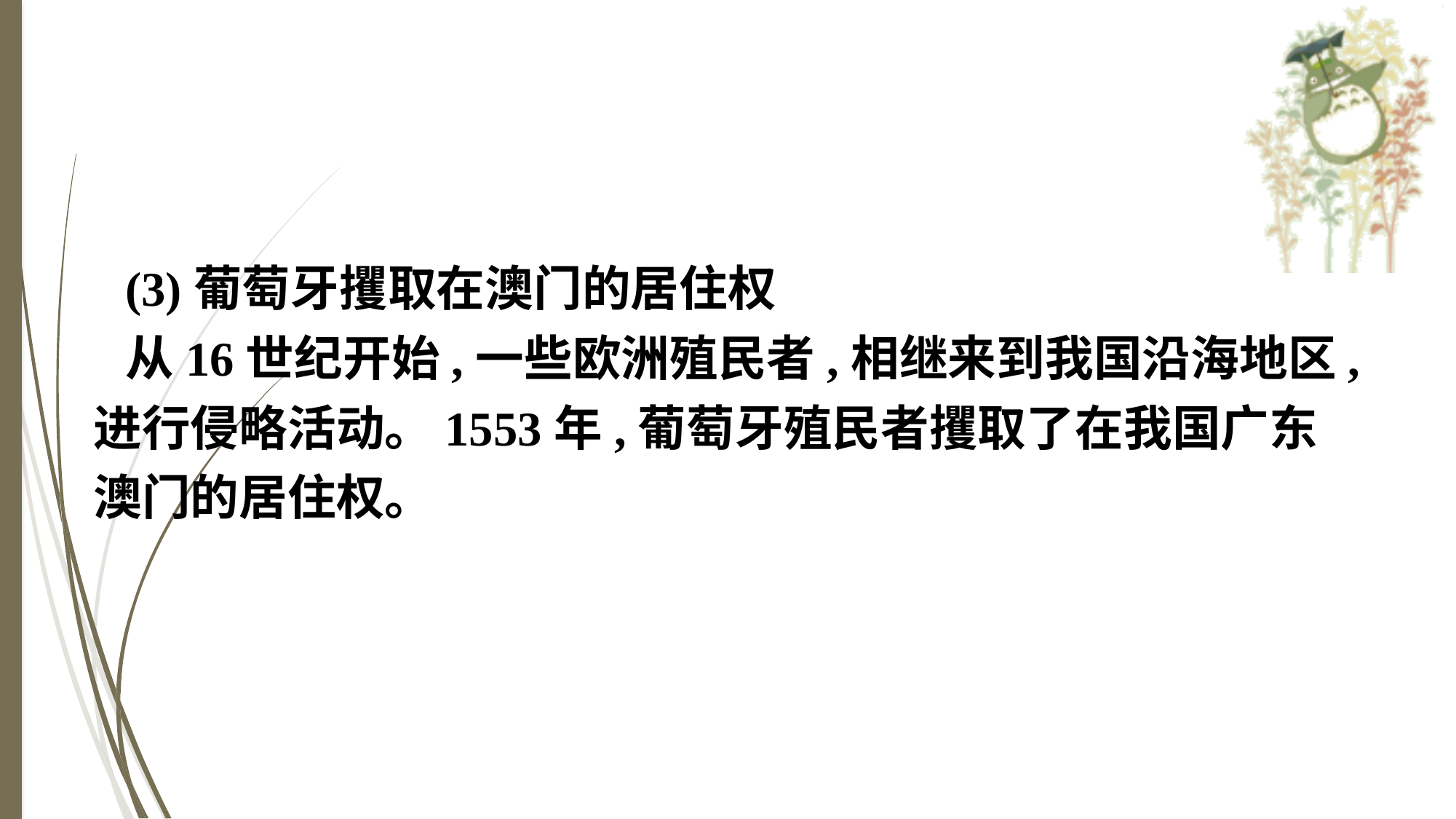

(3)葡萄牙攫取在澳门的居住权
从16世纪开始,一些欧洲殖民者,相继来到我国沿海地区,进行侵略活动。1553年,葡萄牙殖民者攫取了在我国广东澳门的居住权。